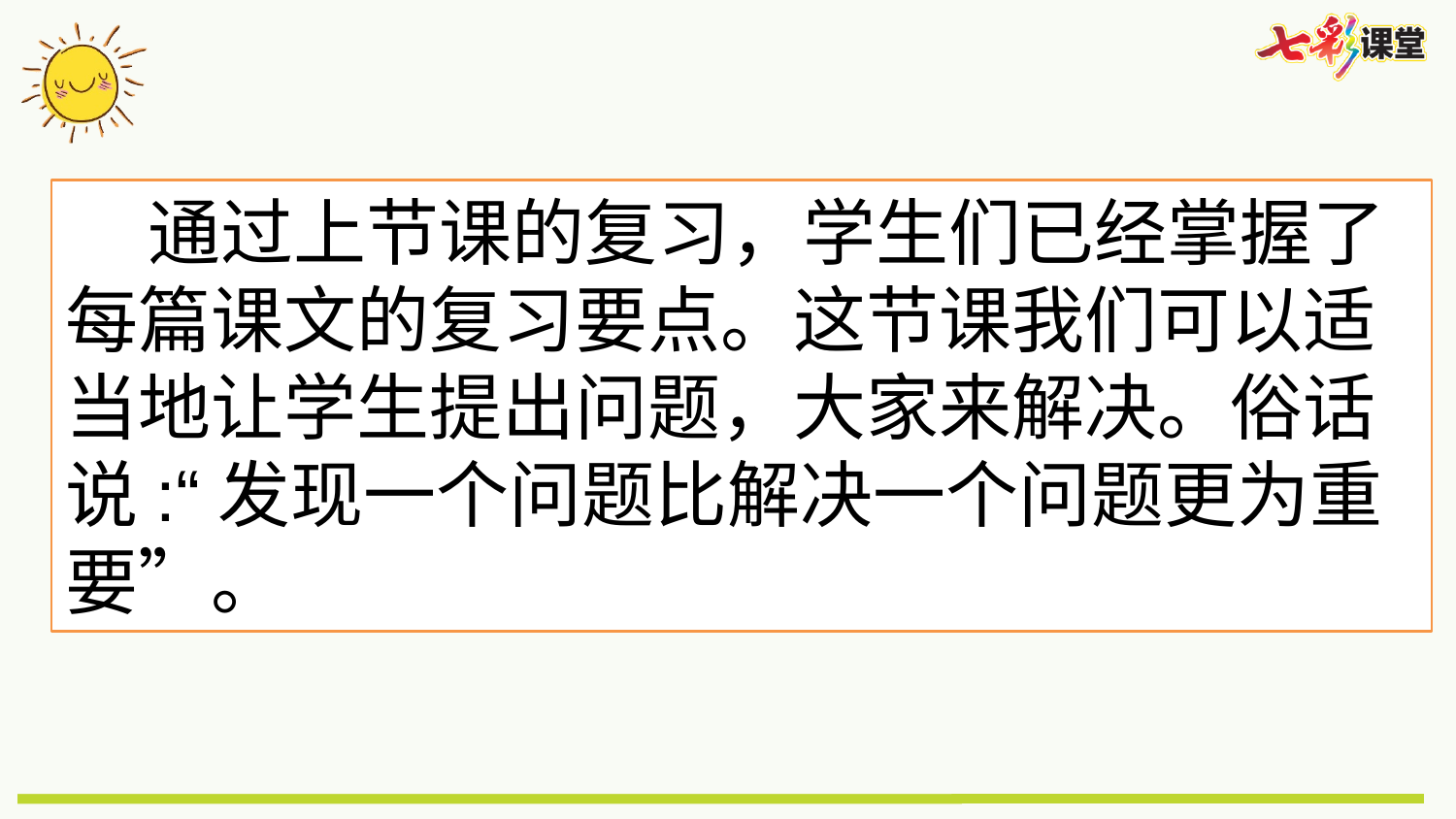

通过上节课的复习，学生们已经掌握了每篇课文的复习要点。这节课我们可以适当地让学生提出问题，大家来解决。俗话说:“发现一个问题比解决一个问题更为重要”。